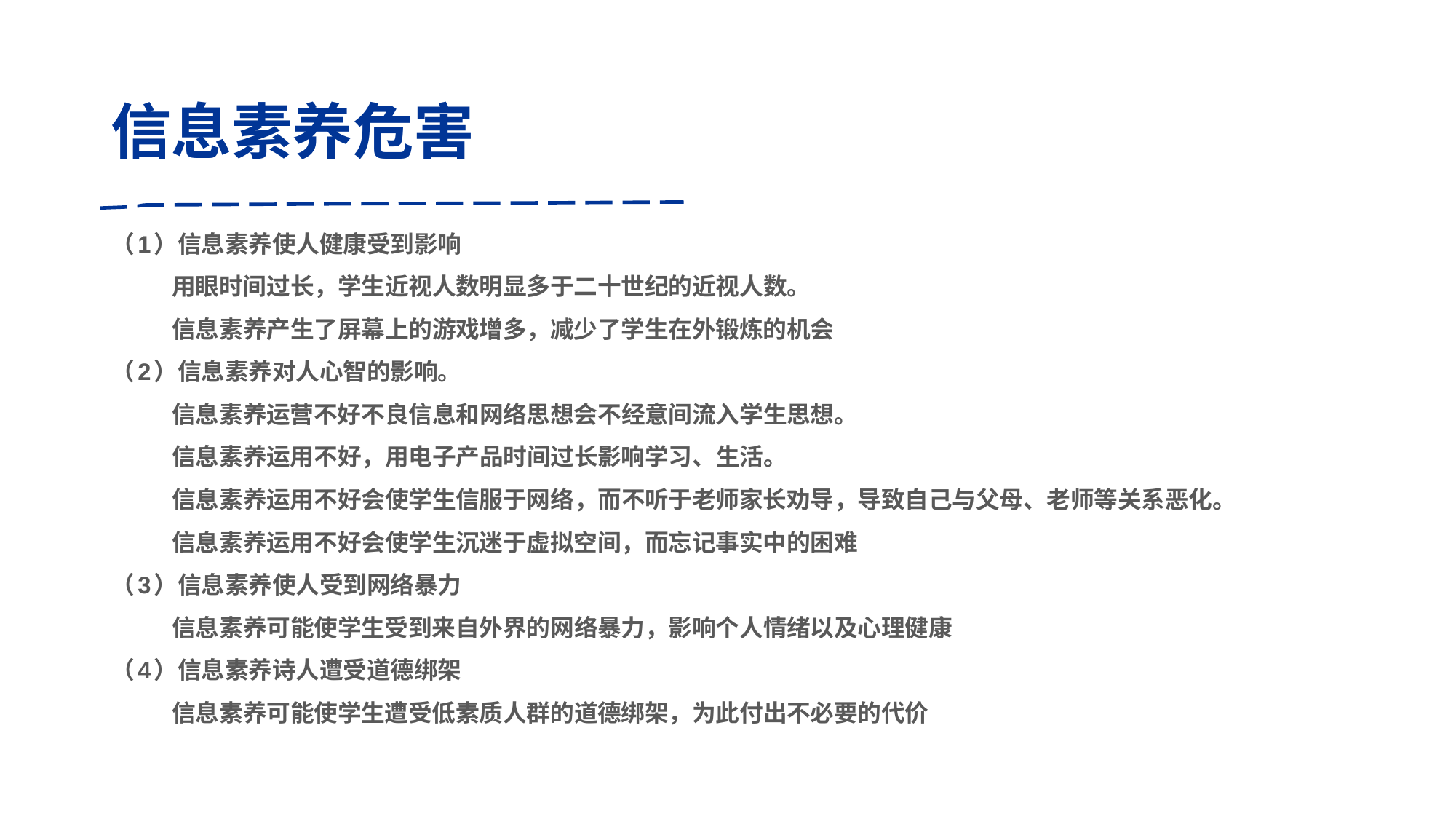

# 信息素养危害
（1）信息素养使人健康受到影响
	用眼时间过长，学生近视人数明显多于二十世纪的近视人数。
	信息素养产生了屏幕上的游戏增多，减少了学生在外锻炼的机会
（2）信息素养对人心智的影响。
	信息素养运营不好不良信息和网络思想会不经意间流入学生思想。
	信息素养运用不好，用电子产品时间过长影响学习、生活。
	信息素养运用不好会使学生信服于网络，而不听于老师家长劝导，导致自己与父母、老师等关系恶化。
	信息素养运用不好会使学生沉迷于虚拟空间，而忘记事实中的困难
（3）信息素养使人受到网络暴力
	信息素养可能使学生受到来自外界的网络暴力，影响个人情绪以及心理健康
（4）信息素养诗人遭受道德绑架
	信息素养可能使学生遭受低素质人群的道德绑架，为此付出不必要的代价